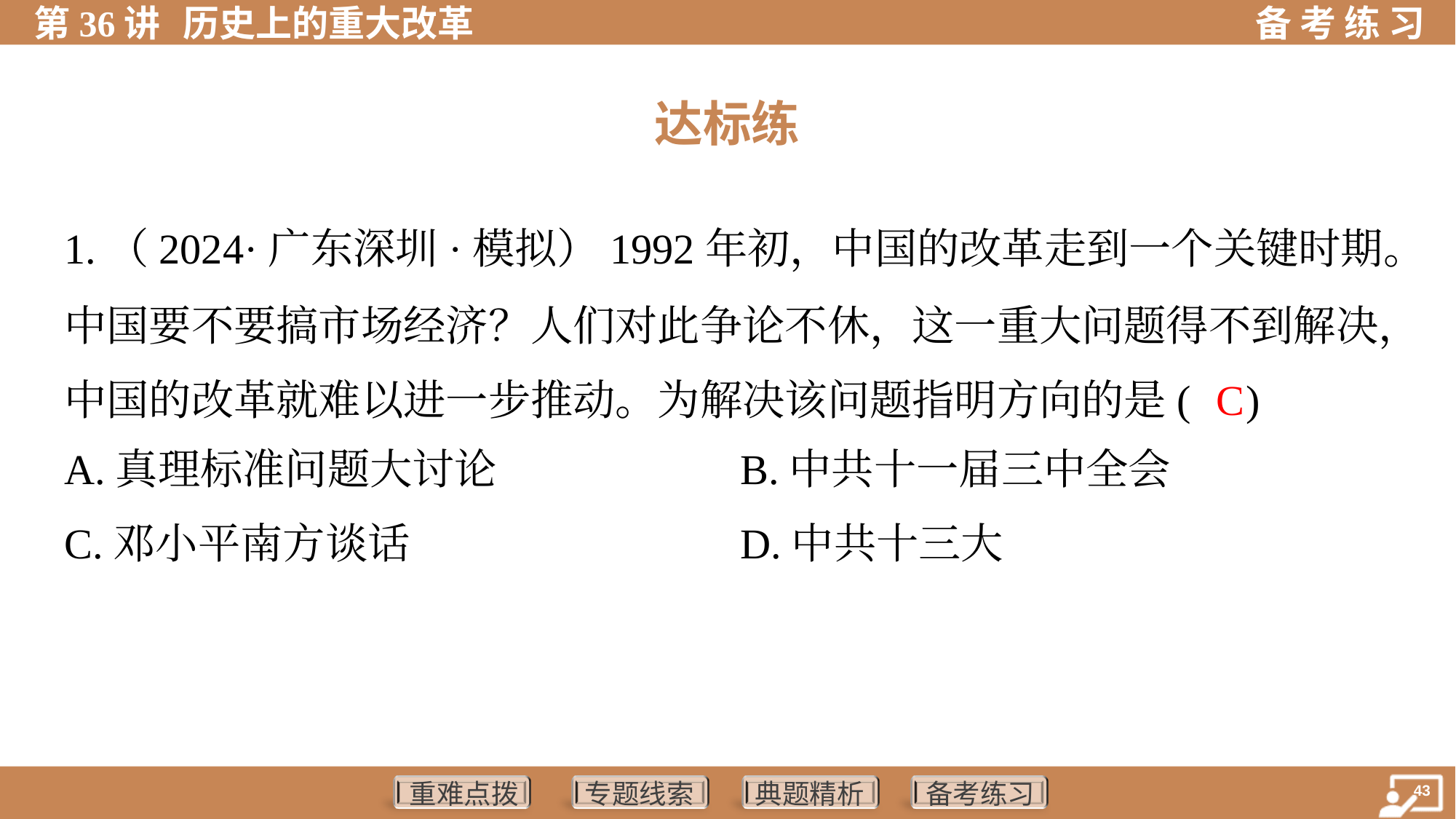

达标练
1.（2024·广东深圳·模拟）1992年初，中国的改革走到一个关键时期。
中国要不要搞市场经济？人们对此争论不休，这一重大问题得不到解决，
中国的改革就难以进一步推动。为解决该问题指明方向的是(     )
C
A.真理标准问题大讨论	B.中共十一届三中全会
C.邓小平南方谈话	D.中共十三大